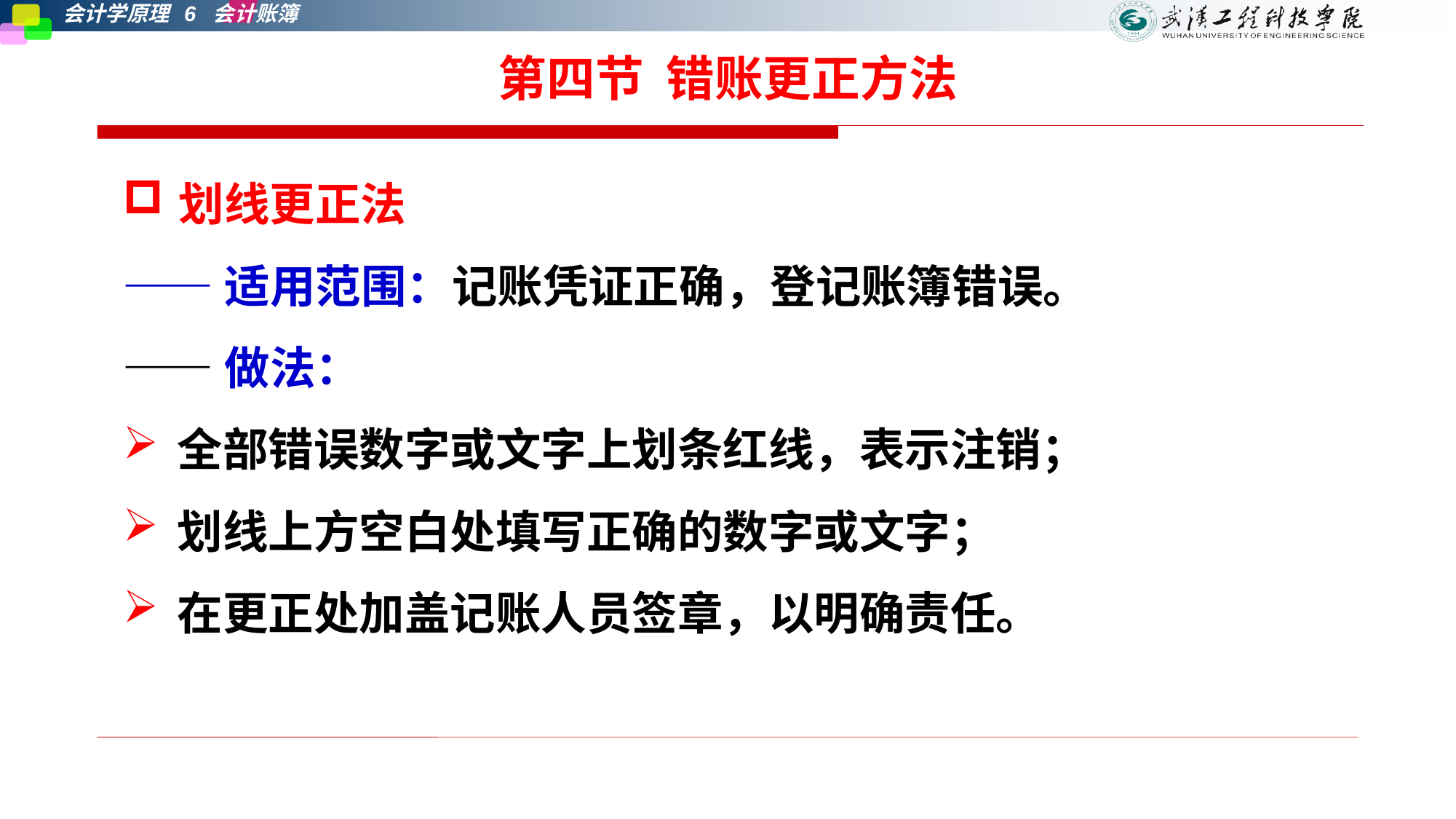

# 第四节  错账更正方法
划线更正法
——适用范围：记账凭证正确，登记账簿错误。
——做法：
全部错误数字或文字上划条红线，表示注销；
划线上方空白处填写正确的数字或文字；
在更正处加盖记账人员签章，以明确责任。